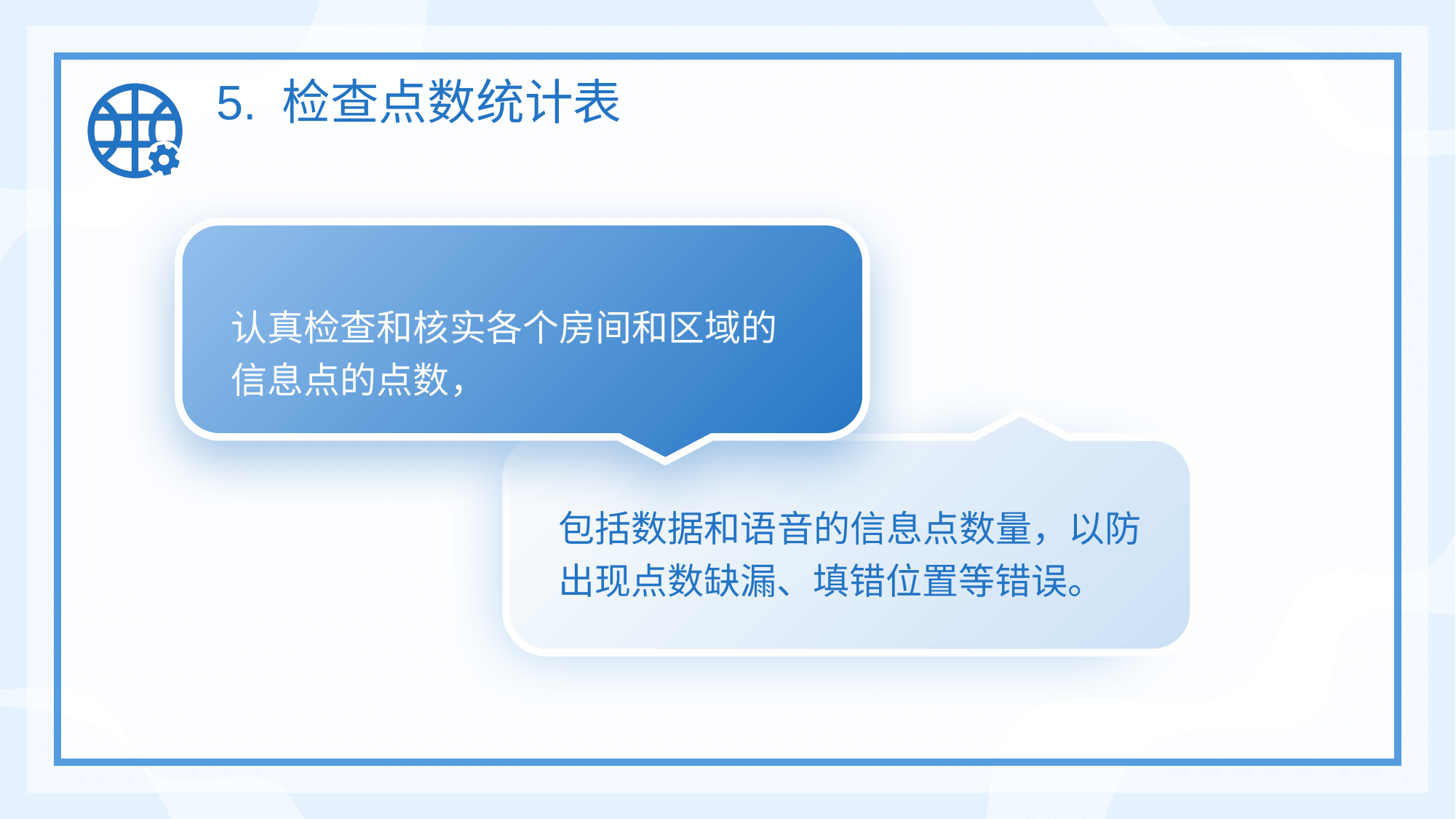

5. 检查点数统计表

认真检查和核实各个房间和区域的信息点的点数，

包括数据和语音的信息点数量，以防出现点数缺漏、填错位置等错误。